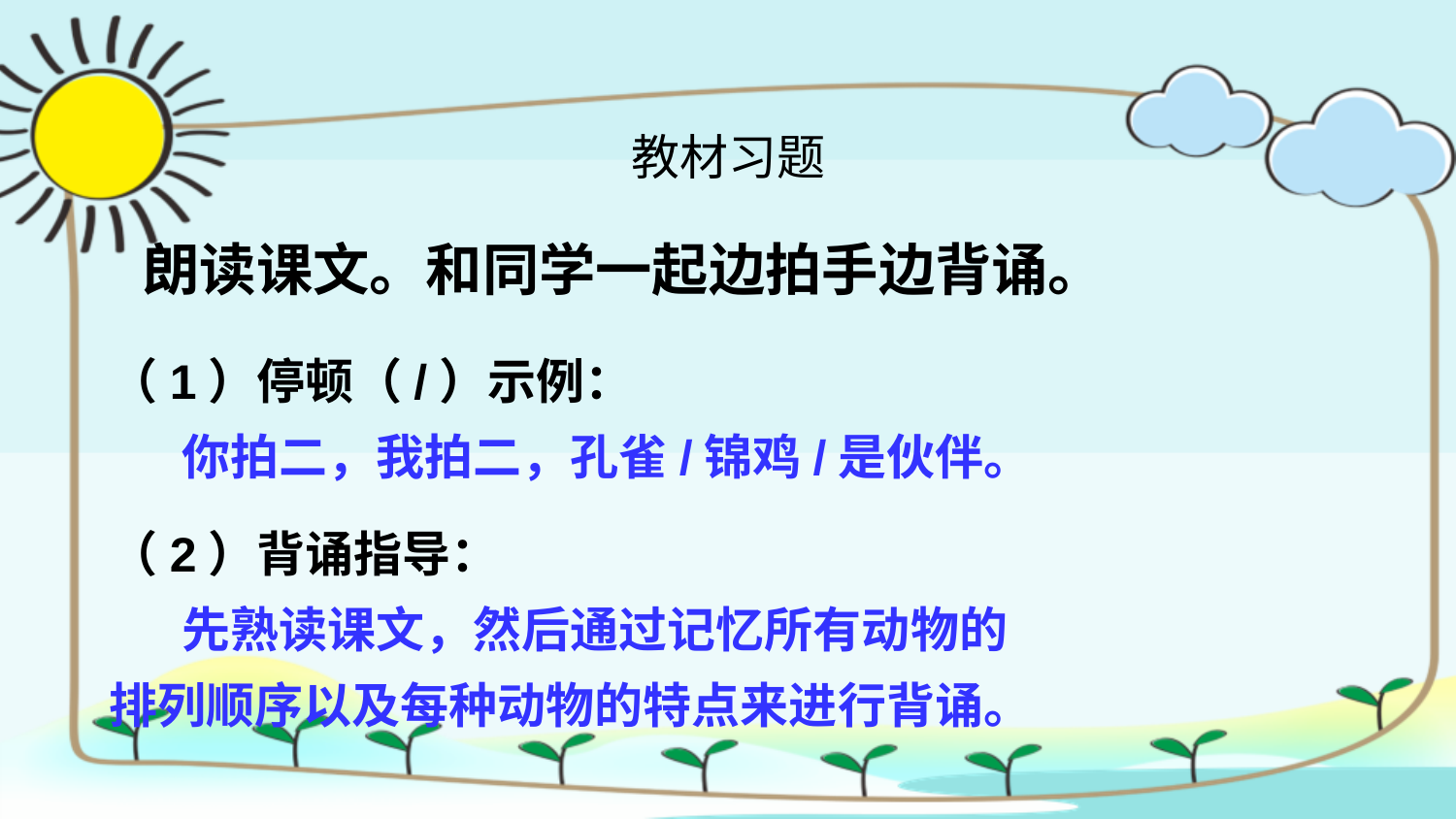

教材习题
朗读课文。和同学一起边拍手边背诵。
（1）停顿（/）示例：
你拍二，我拍二，孔雀/锦鸡/是伙伴。
（2）背诵指导：
先熟读课文，然后通过记忆所有动物的排列顺序以及每种动物的特点来进行背诵。